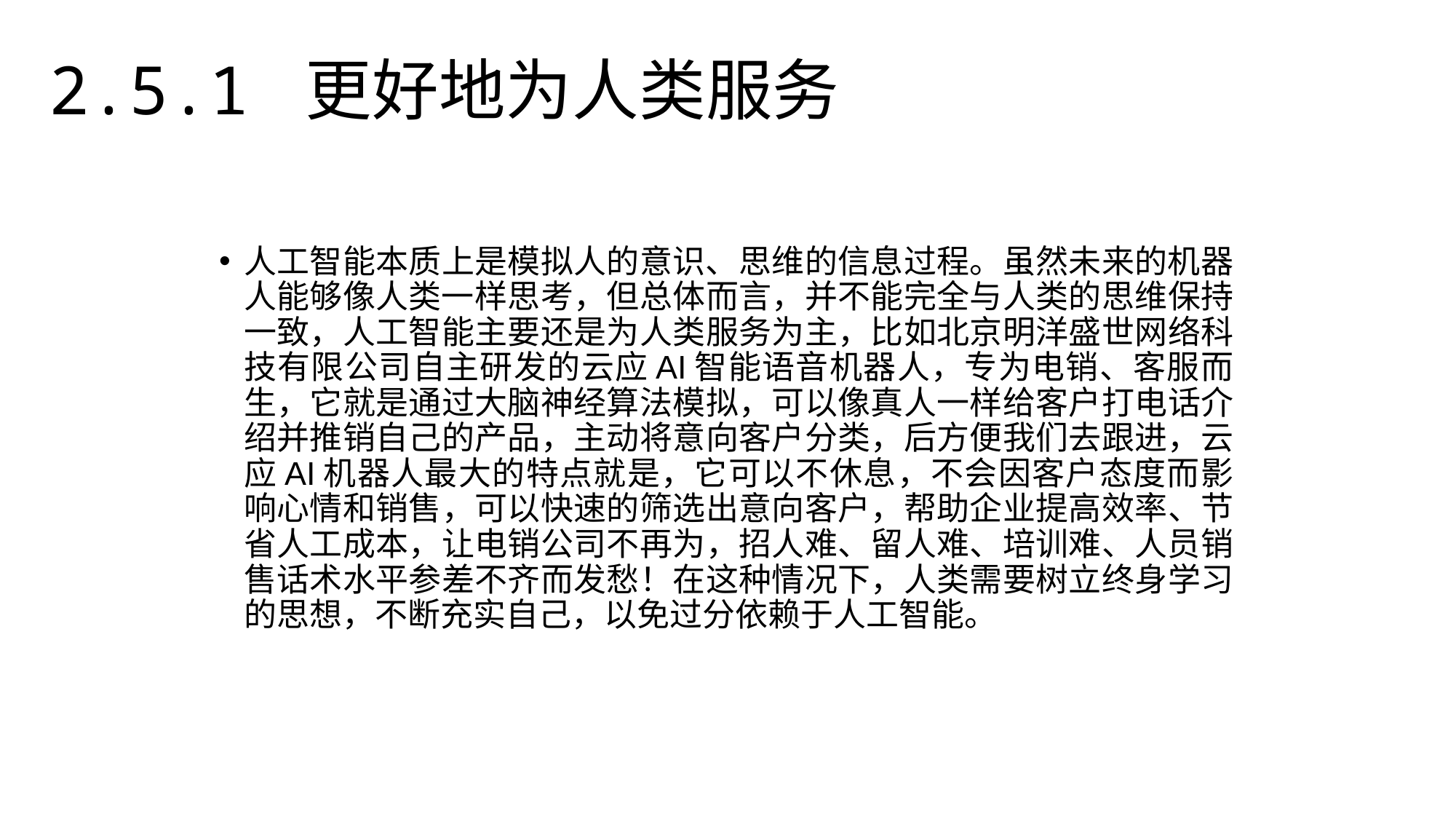

2.5.1 更好地为人类服务
人工智能本质上是模拟人的意识、思维的信息过程。虽然未来的机器人能够像人类一样思考，但总体而言，并不能完全与人类的思维保持一致，人工智能主要还是为人类服务为主，比如北京明洋盛世网络科技有限公司自主研发的云应AI智能语音机器人，专为电销、客服而生，它就是通过大脑神经算法模拟，可以像真人一样给客户打电话介绍并推销自己的产品，主动将意向客户分类，后方便我们去跟进，云应AI机器人最大的特点就是，它可以不休息，不会因客户态度而影响心情和销售，可以快速的筛选出意向客户，帮助企业提高效率、节省人工成本，让电销公司不再为，招人难、留人难、培训难、人员销售话术水平参差不齐而发愁！在这种情况下，人类需要树立终身学习的思想，不断充实自己，以免过分依赖于人工智能。